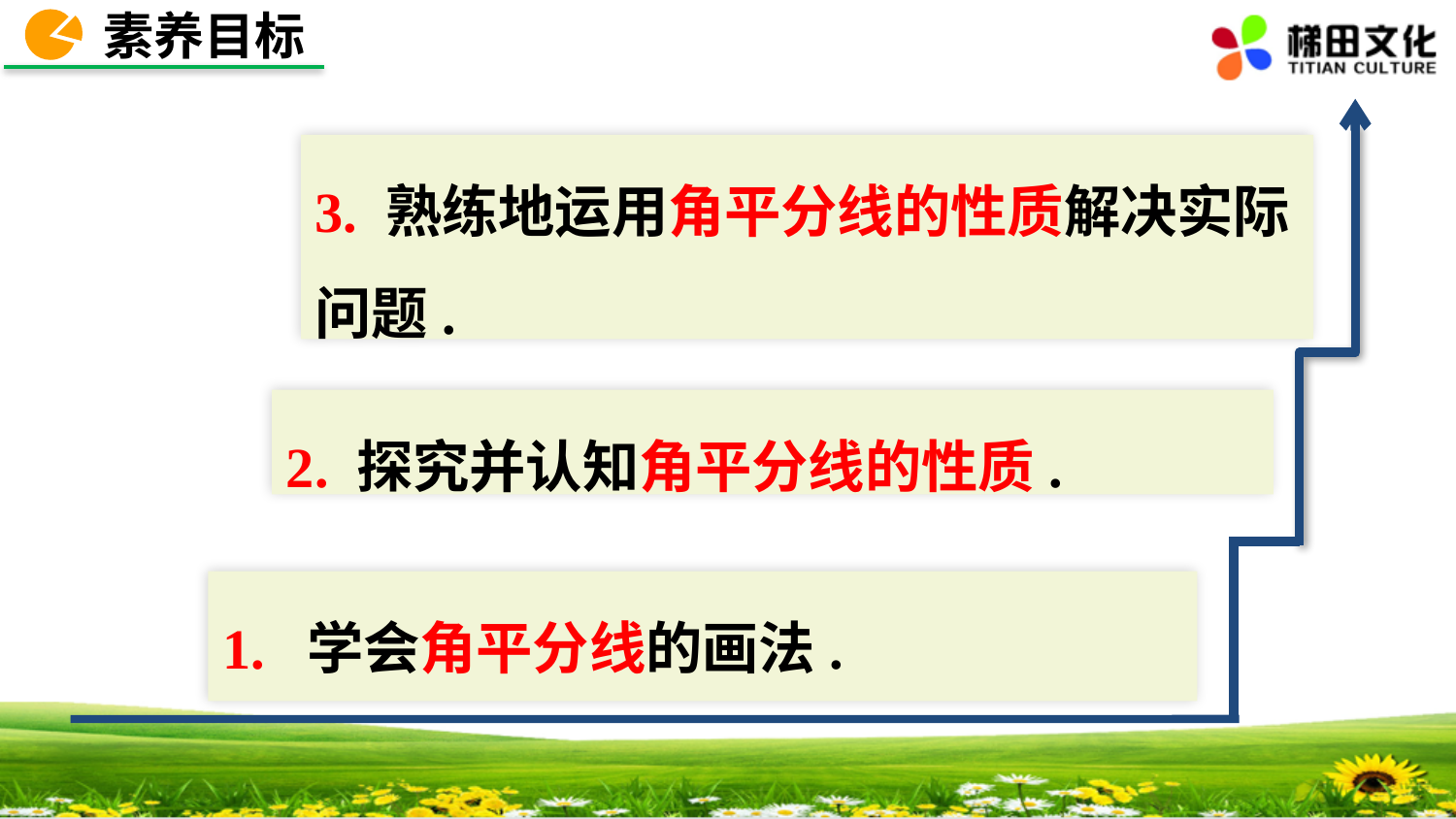

素养目标

3. 熟练地运用角平分线的性质解决实际问题.
2. 探究并认知角平分线的性质.
1.  学会角平分线的画法.